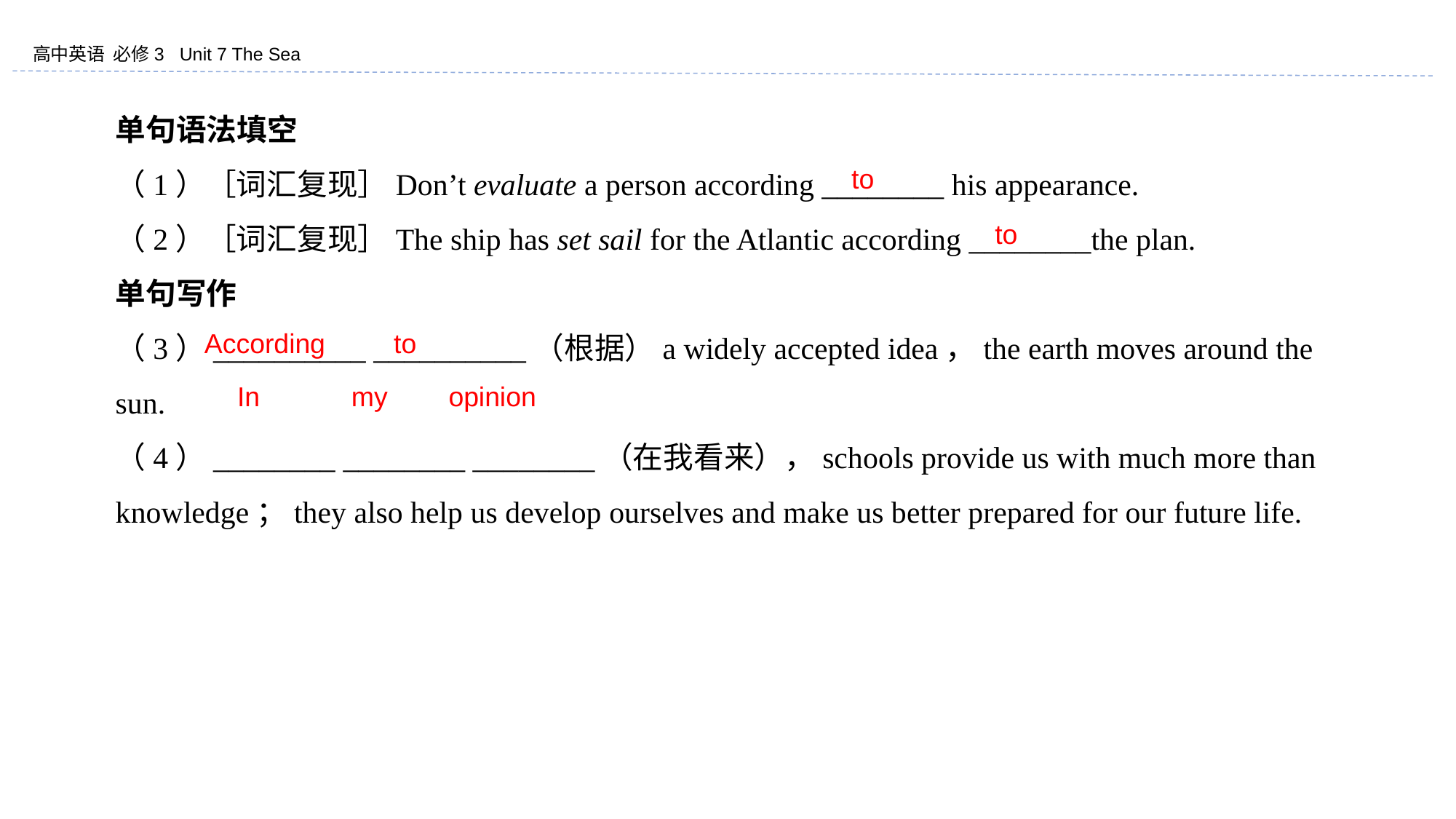

单句语法填空
（1）［词汇复现］Don’t evaluate a person according ________ his appearance.
（2）［词汇复现］The ship has set sail for the Atlantic according ________the plan.
单句写作
（3）__________ __________（根据）a widely accepted idea，the earth moves around the sun.
（4）________ ________ ________（在我看来），schools provide us with much more than knowledge；they also help us develop ourselves and make us better prepared for our future life.
to
to
According         to
In            my        opinion